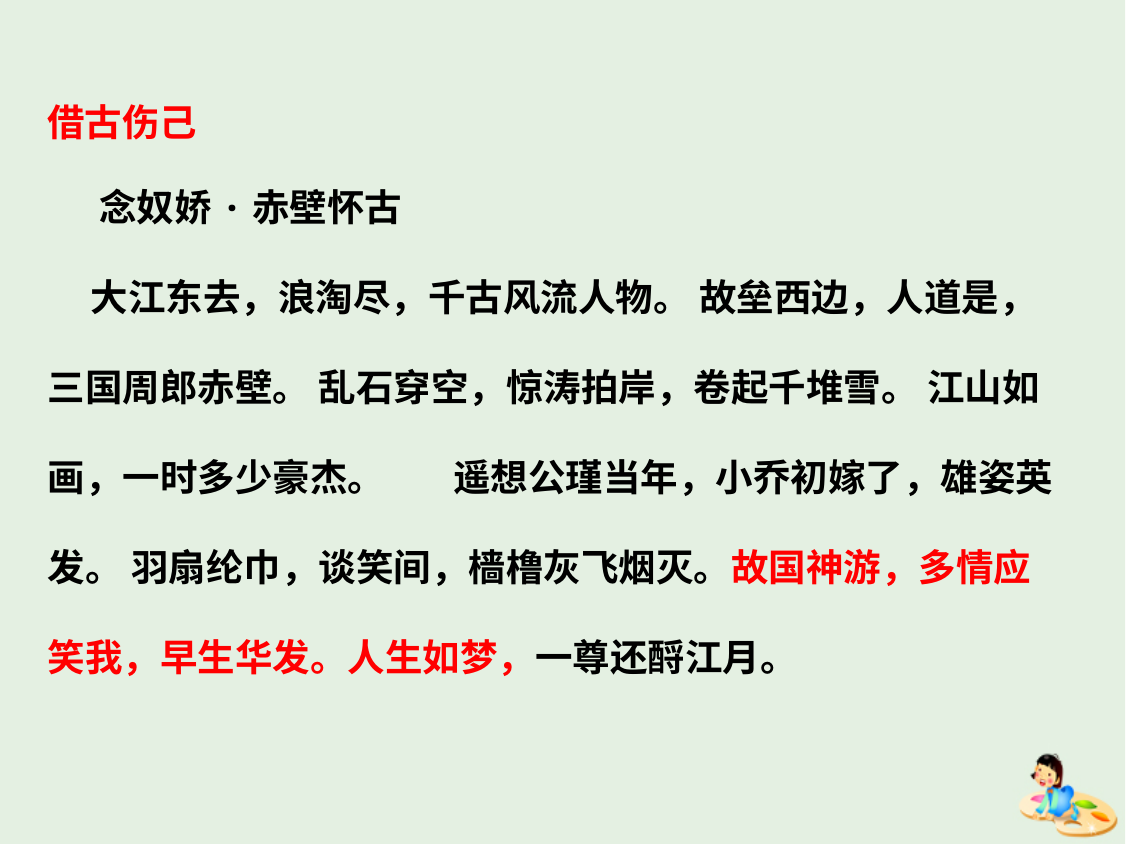

借古伤己
     念奴娇·赤壁怀古
    大江东去，浪淘尽，千古风流人物。 故垒西边，人道是，三国周郎赤壁。 乱石穿空，惊涛拍岸，卷起千堆雪。 江山如画，一时多少豪杰。        遥想公瑾当年，小乔初嫁了，雄姿英发。 羽扇纶巾，谈笑间，樯橹灰飞烟灭。故国神游，多情应笑我，早生华发。人生如梦，一尊还酹江月。